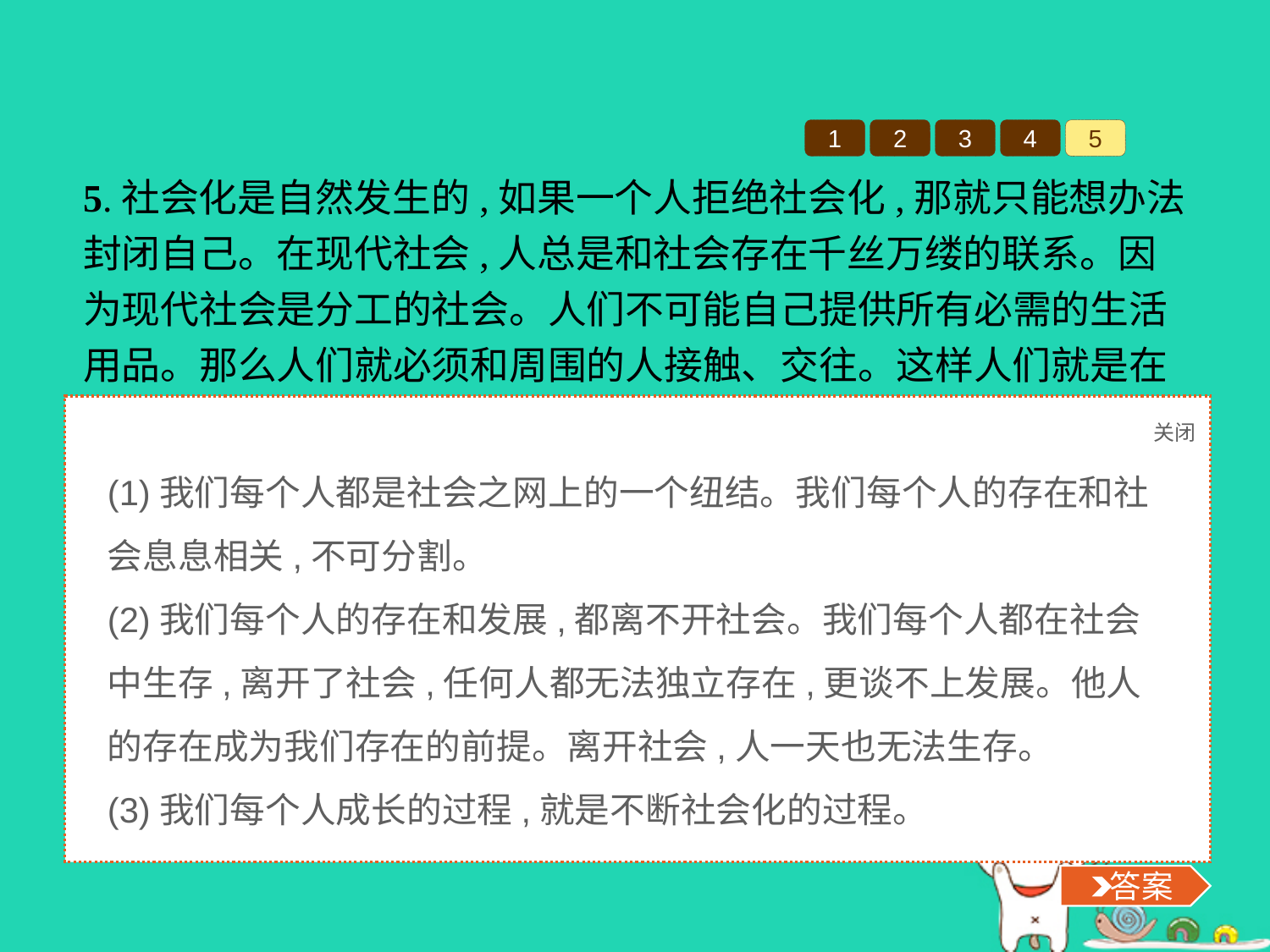

1
2
3
4
5
5.社会化是自然发生的,如果一个人拒绝社会化,那就只能想办法封闭自己。在现代社会,人总是和社会存在千丝万缕的联系。因为现代社会是分工的社会。人们不可能自己提供所有必需的生活用品。那么人们就必须和周围的人接触、交往。这样人们就是在进行社会化。
结合所学知识,谈谈你对这段话的理解。

关闭
  答案

(1)我们每个人都是社会之网上的一个纽结。我们每个人的存在和社会息息相关,不可分割。
(2)我们每个人的存在和发展,都离不开社会。我们每个人都在社会中生存,离开了社会,任何人都无法独立存在,更谈不上发展。他人的存在成为我们存在的前提。离开社会,人一天也无法生存。
(3)我们每个人成长的过程,就是不断社会化的过程。
  答案